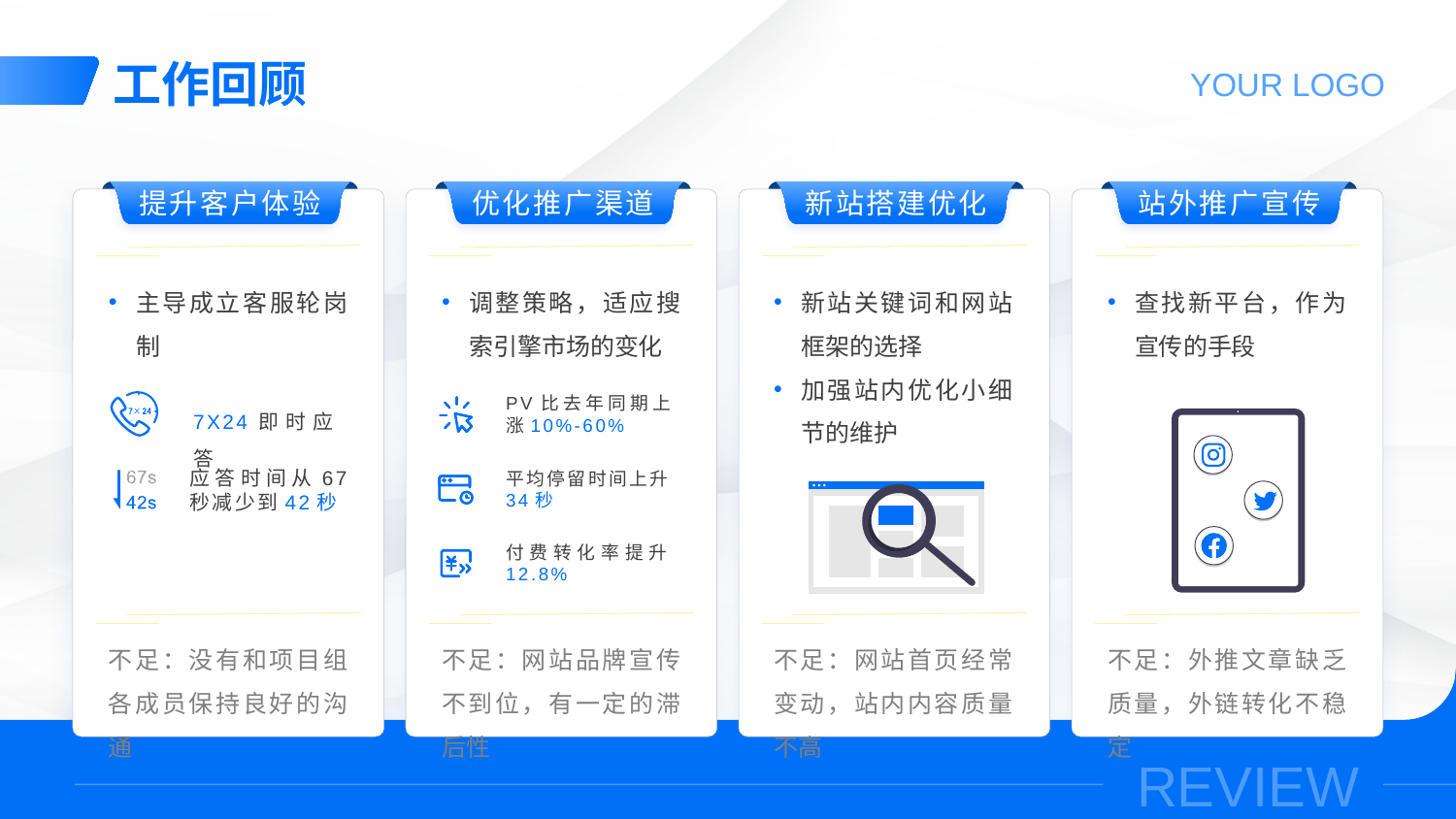

工作回顾

YOUR LOGO
提升客户体验

优化推广渠道
新站搭建优化
站外推广宣传

主导成立客服轮岗制
调整策略，适应搜索引擎市场的变化
新站关键词和网站框架的选择
加强站内优化小细节的维护
查找新平台，作为宣传的手段
PV比去年同期上涨10%-60%
7X24即时应答

应答时间从67秒减少到42秒
平均停留时间上升34秒

付费转化率提升12.8%

不足：没有和项目组各成员保持良好的沟通
不足：网站品牌宣传不到位，有一定的滞后性
不足：网站首页经常变动，站内内容质量不高
不足：外推文章缺乏质量，外链转化不稳定
REVIEW